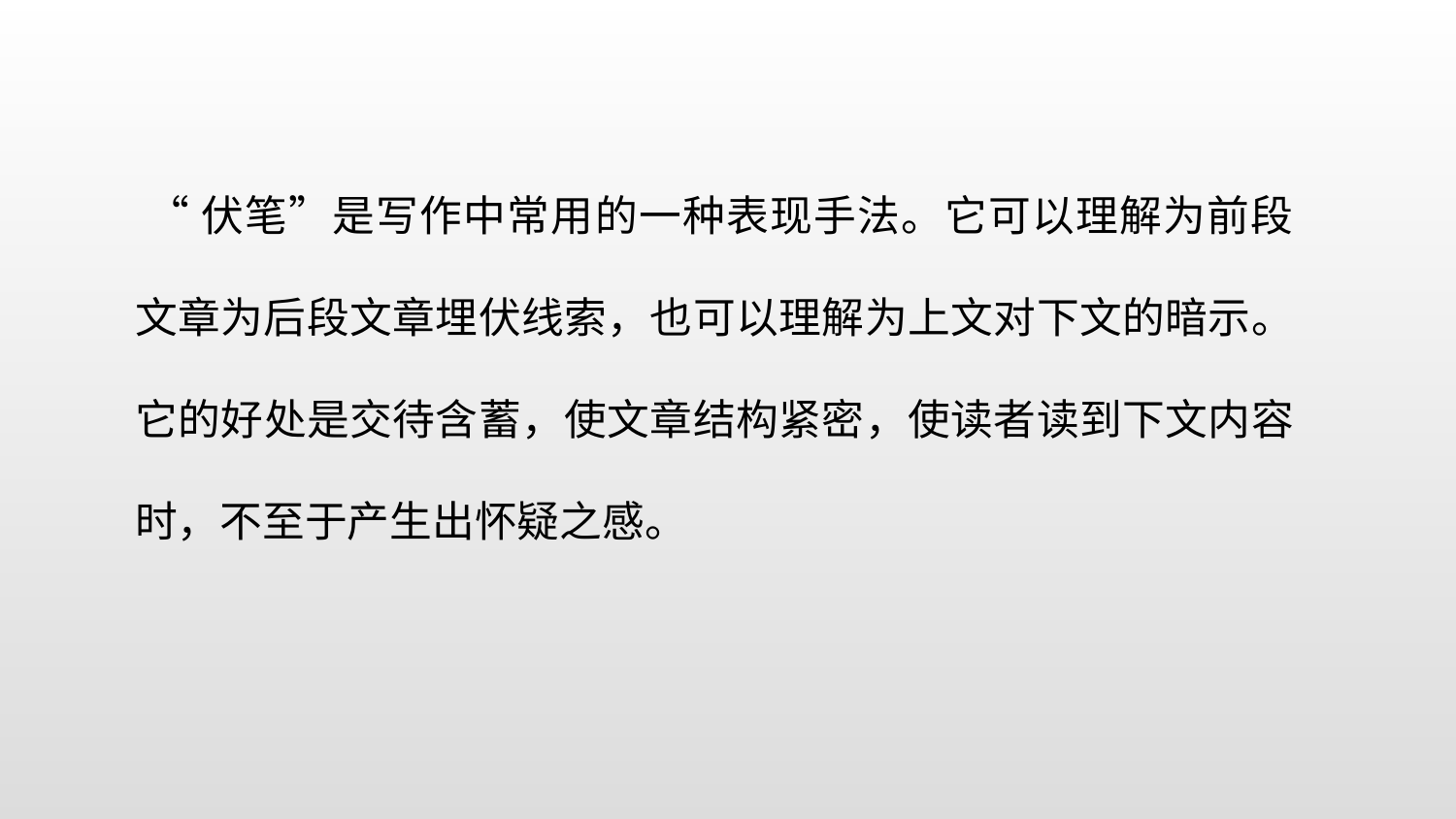

“伏笔”是写作中常用的一种表现手法。它可以理解为前段文章为后段文章埋伏线索，也可以理解为上文对下文的暗示。它的好处是交待含蓄，使文章结构紧密，使读者读到下文内容时，不至于产生出怀疑之感。